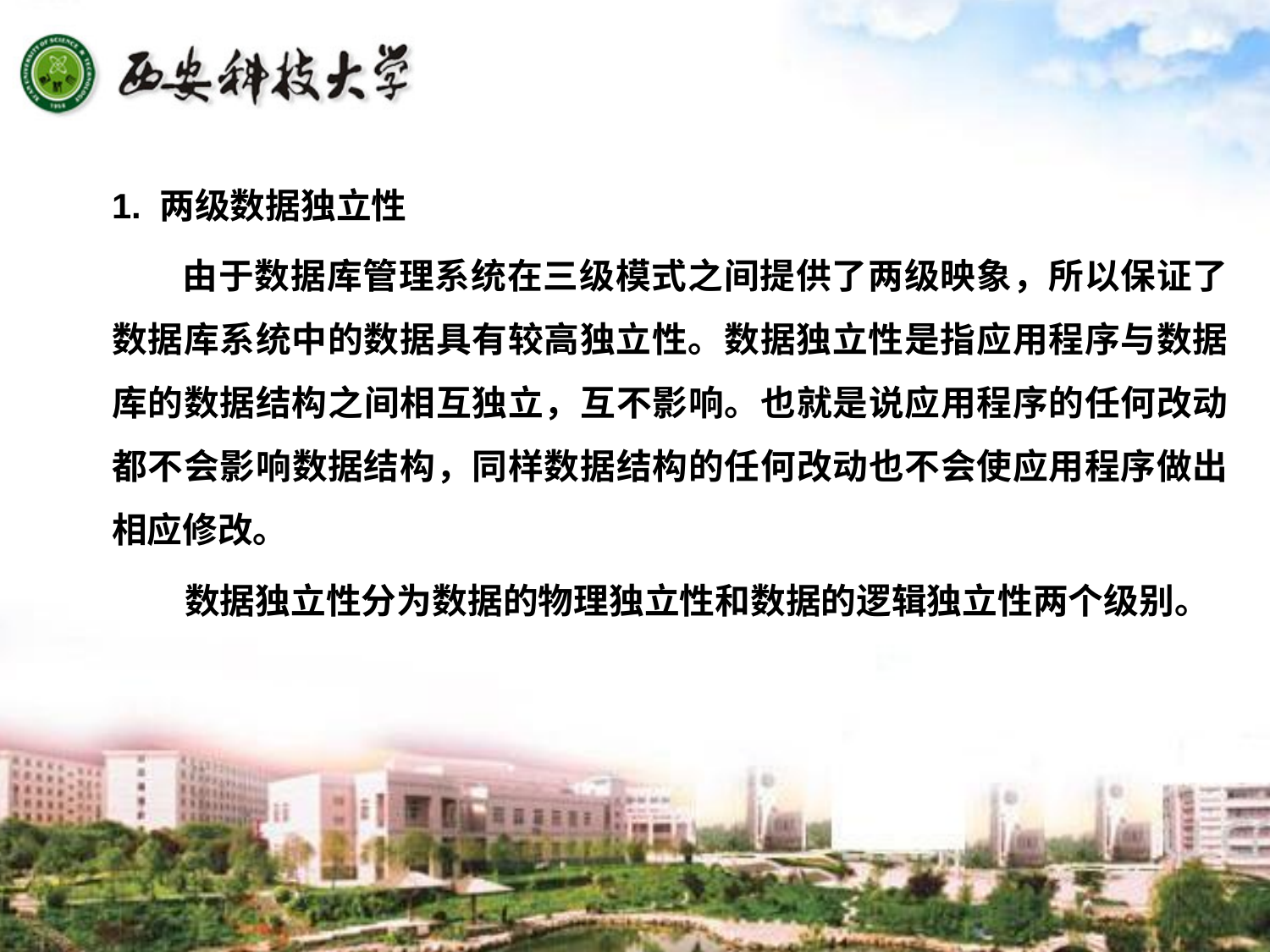

1. 两级数据独立性
       由于数据库管理系统在三级模式之间提供了两级映象，所以保证了数据库系统中的数据具有较高独立性。数据独立性是指应用程序与数据库的数据结构之间相互独立，互不影响。也就是说应用程序的任何改动都不会影响数据结构，同样数据结构的任何改动也不会使应用程序做出相应修改。
        数据独立性分为数据的物理独立性和数据的逻辑独立性两个级别。